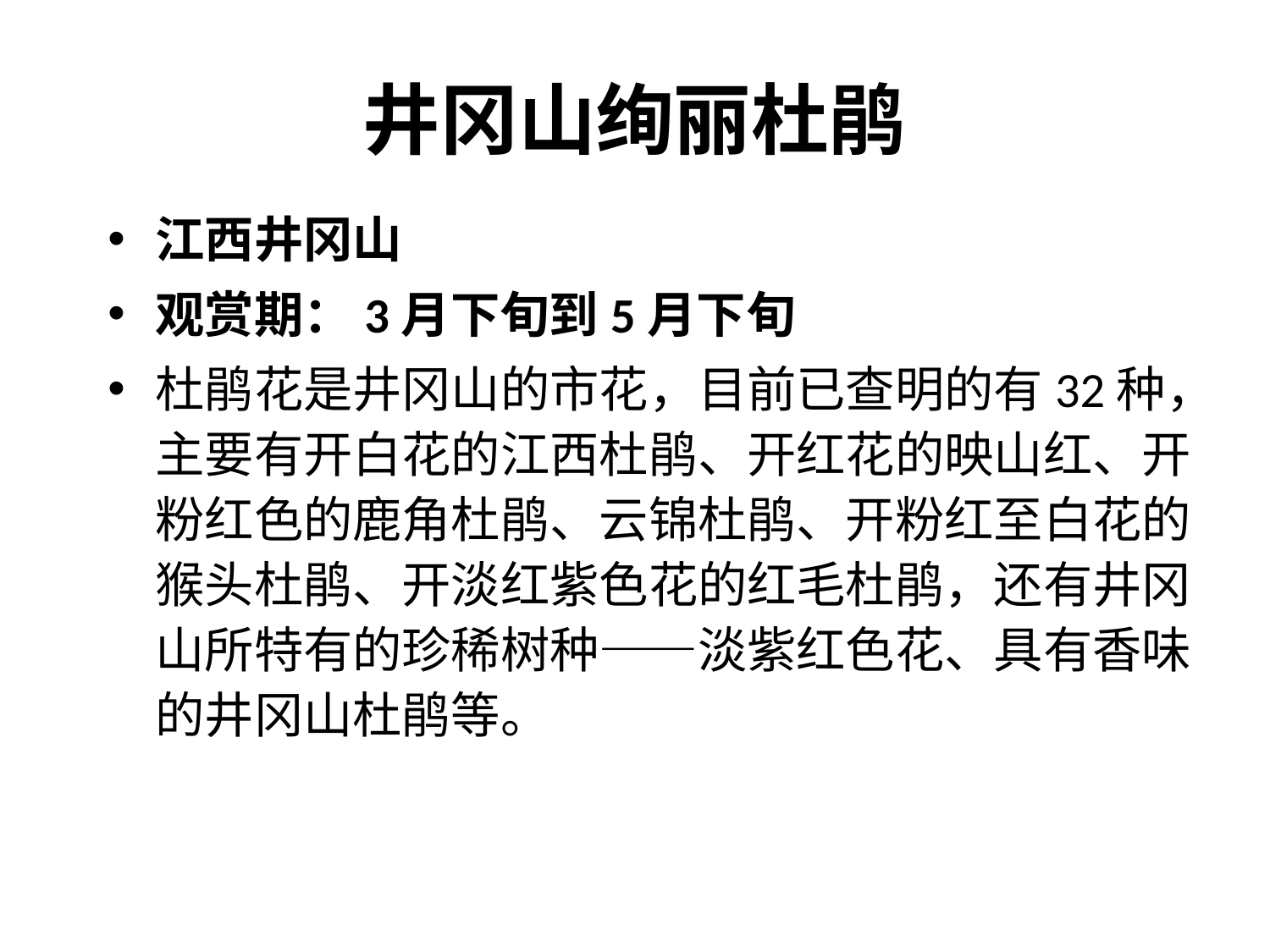

# 井冈山绚丽杜鹃
江西井冈山
观赏期：3月下旬到5月下旬
杜鹃花是井冈山的市花，目前已查明的有32种，主要有开白花的江西杜鹃、开红花的映山红、开粉红色的鹿角杜鹃、云锦杜鹃、开粉红至白花的猴头杜鹃、开淡红紫色花的红毛杜鹃，还有井冈山所特有的珍稀树种——淡紫红色花、具有香味的井冈山杜鹃等。